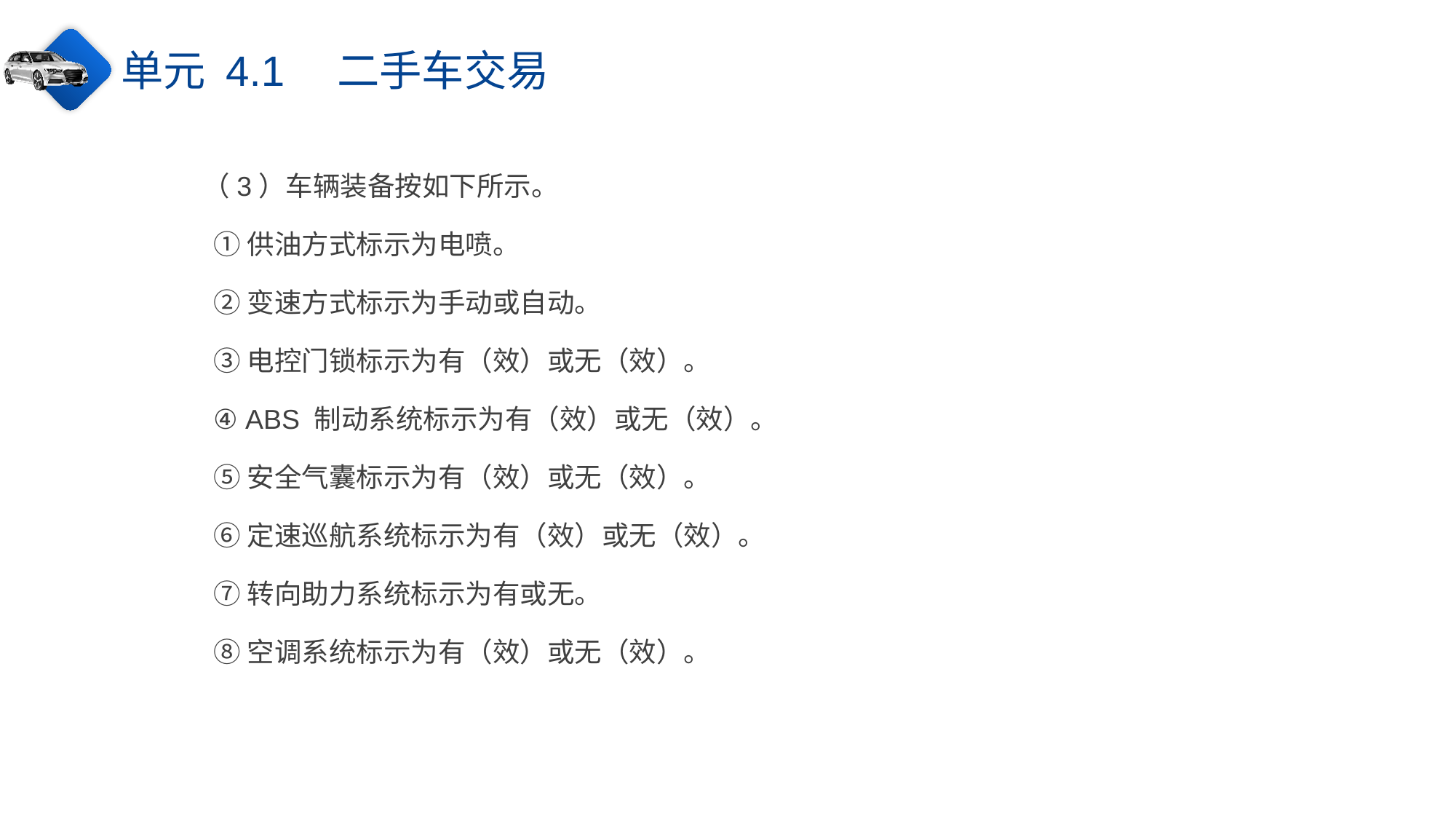

单元 4.1　二手车交易
（3）车辆装备按如下所示。
①供油方式标示为电喷。
②变速方式标示为手动或自动。
③电控门锁标示为有（效）或无（效）。
④ ABS 制动系统标示为有（效）或无（效）。
⑤安全气囊标示为有（效）或无（效）。
⑥定速巡航系统标示为有（效）或无（效）。
⑦转向助力系统标示为有或无。
⑧空调系统标示为有（效）或无（效）。